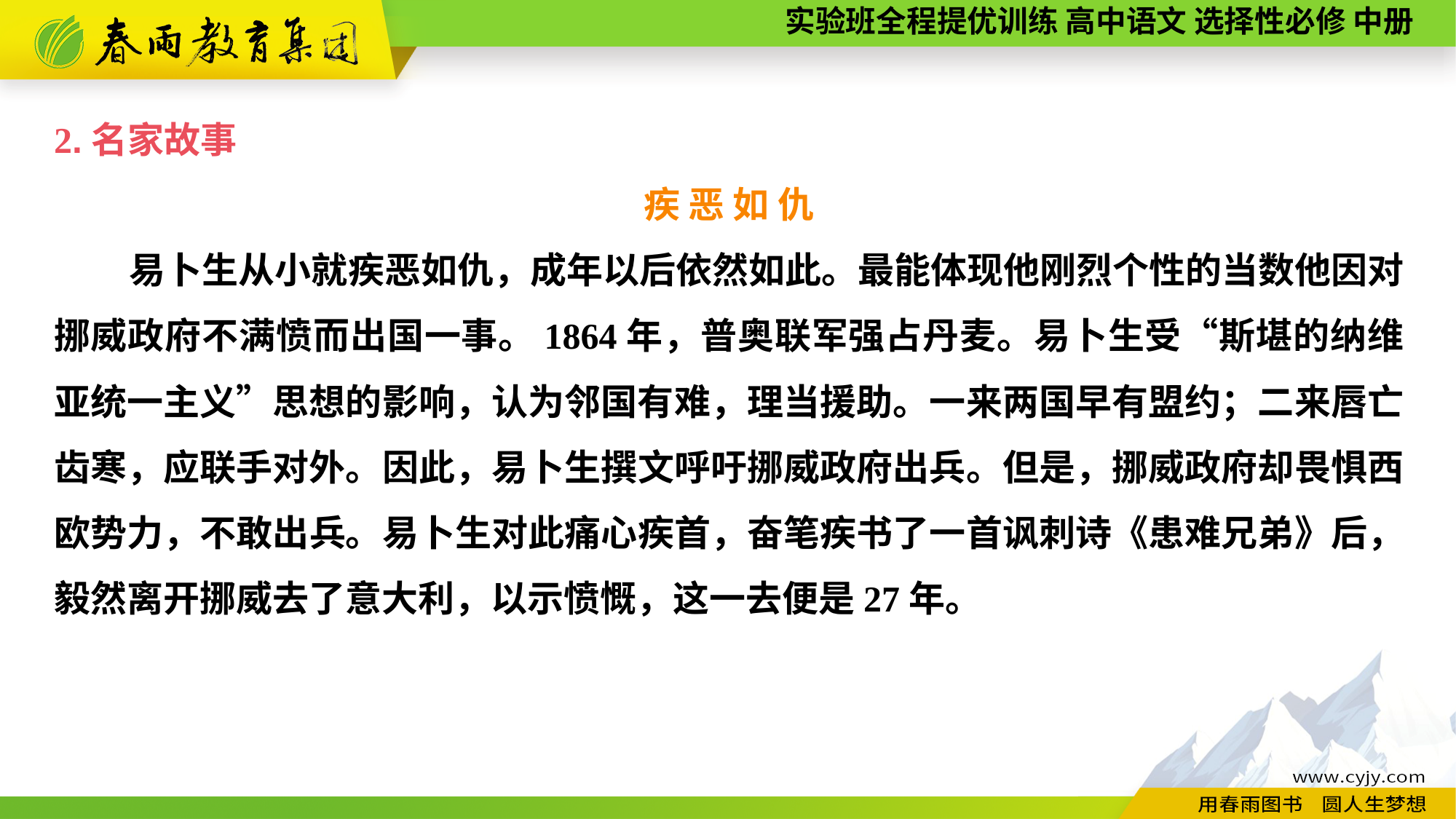

2.名家故事
疾 恶 如 仇
易卜生从小就疾恶如仇，成年以后依然如此。最能体现他刚烈个性的当数他因对挪威政府不满愤而出国一事。1864年，普奥联军强占丹麦。易卜生受“斯堪的纳维亚统一主义”思想的影响，认为邻国有难，理当援助。一来两国早有盟约；二来唇亡齿寒，应联手对外。因此，易卜生撰文呼吁挪威政府出兵。但是，挪威政府却畏惧西欧势力，不敢出兵。易卜生对此痛心疾首，奋笔疾书了一首讽刺诗《患难兄弟》后，毅然离开挪威去了意大利，以示愤慨，这一去便是27年。